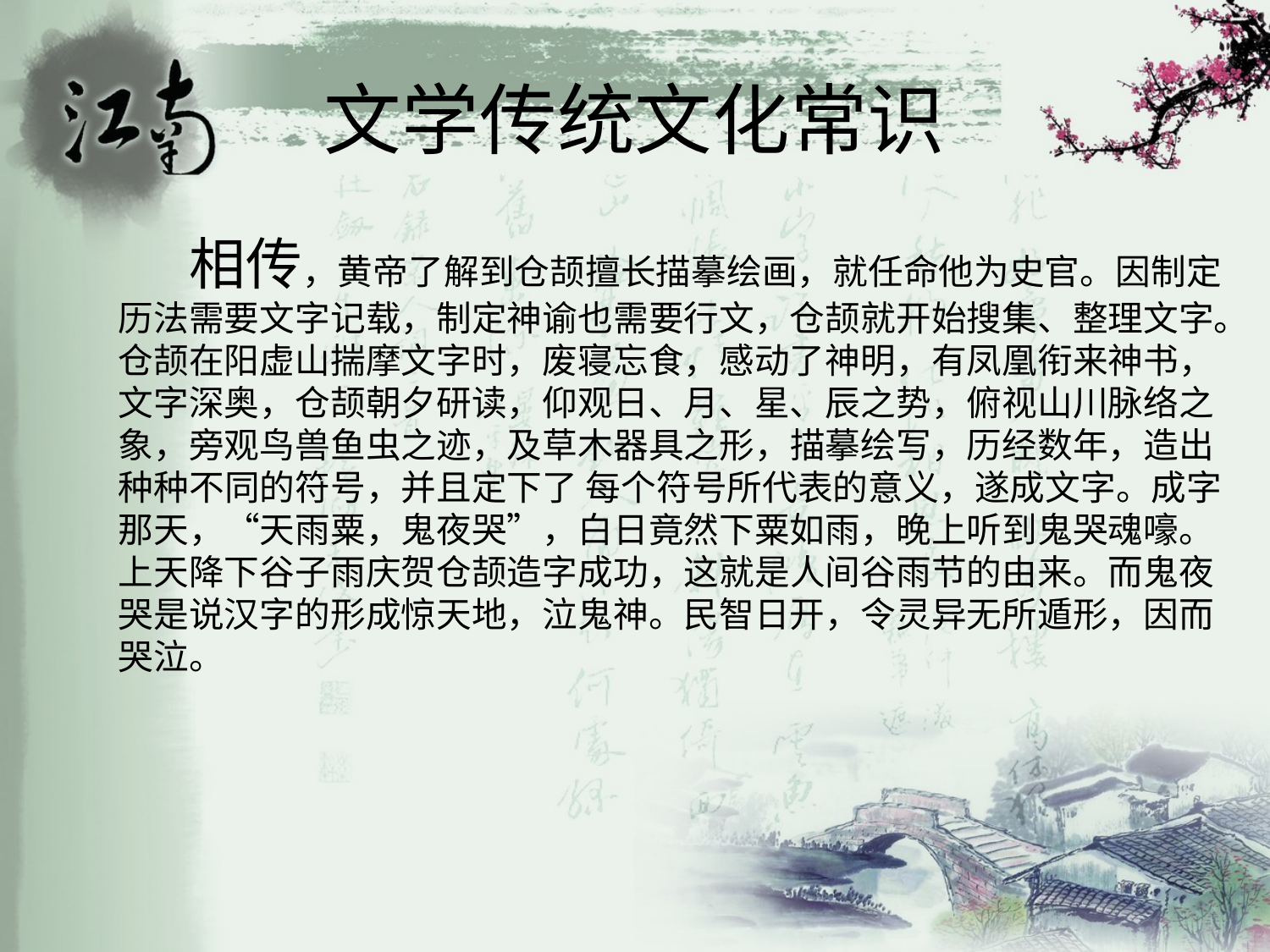

# 文学传统文化常识
        相传，黄帝了解到仓颉擅长描摹绘画，就任命他为史官。因制定历法需要文字记载，制定神谕也需要行文，仓颉就开始搜集、整理文字。仓颉在阳虚山揣摩文字时，废寝忘食，感动了神明，有凤凰衔来神书，文字深奥，仓颉朝夕研读，仰观日、月、星、辰之势，俯视山川脉络之象，旁观鸟兽鱼虫之迹，及草木器具之形，描摹绘写，历经数年，造出种种不同的符号，并且定下了 每个符号所代表的意义，遂成文字。成字那天，“天雨粟，鬼夜哭”，白日竟然下粟如雨，晚上听到鬼哭魂嚎。上天降下谷子雨庆贺仓颉造字成功，这就是人间谷雨节的由来。而鬼夜哭是说汉字的形成惊天地，泣鬼神。民智日开，令灵异无所遁形，因而哭泣。